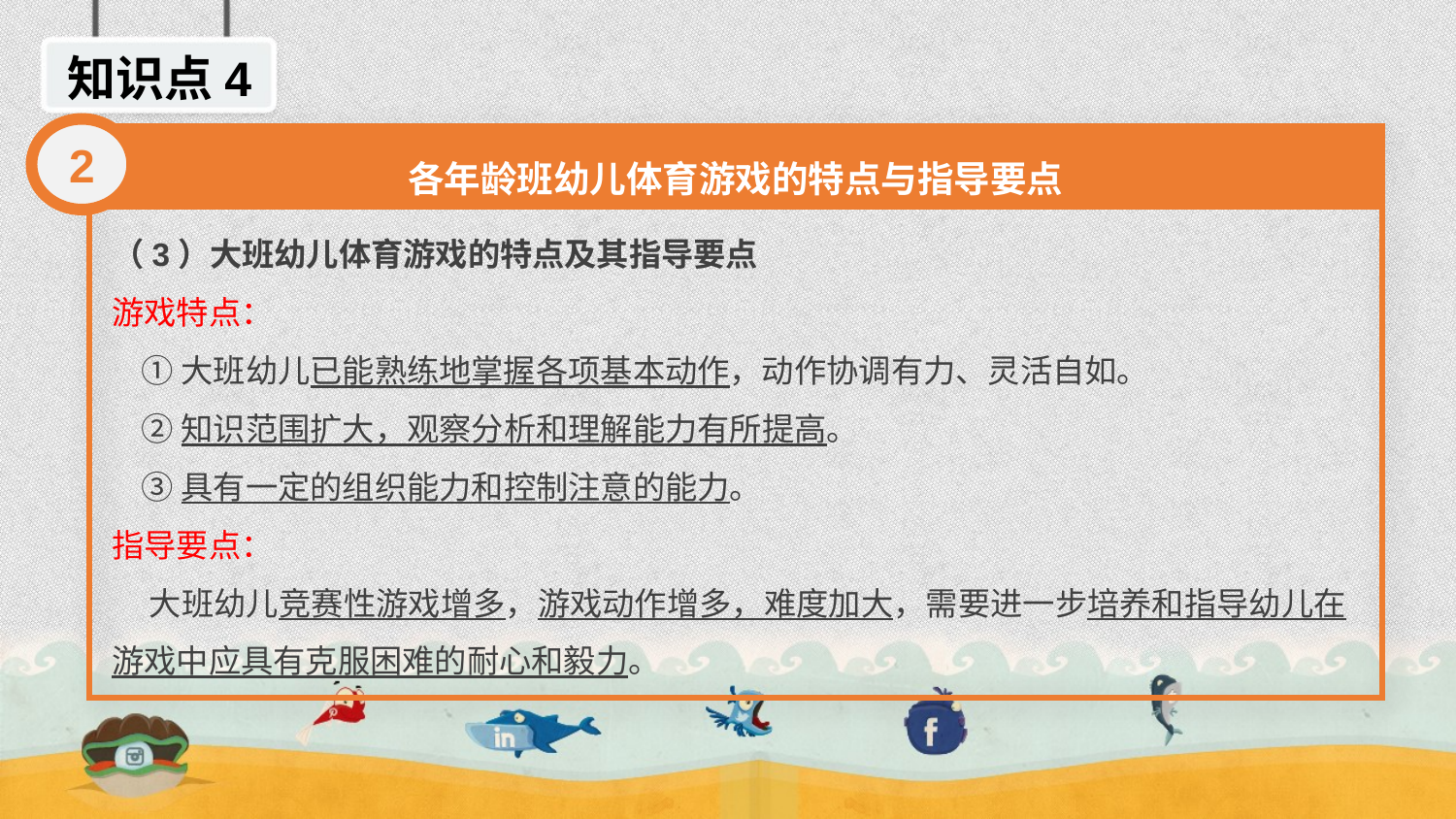

知识点4
2

各年龄班幼儿体育游戏的特点与指导要点
（3）大班幼儿体育游戏的特点及其指导要点
游戏特点：
    ①大班幼儿已能熟练地掌握各项基本动作，动作协调有力、灵活自如。
    ②知识范围扩大，观察分析和理解能力有所提高。
    ③具有一定的组织能力和控制注意的能力。
指导要点：
    大班幼儿竞赛性游戏增多，游戏动作增多，难度加大，需要进一步培养和指导幼儿在游戏中应具有克服困难的耐心和毅力。